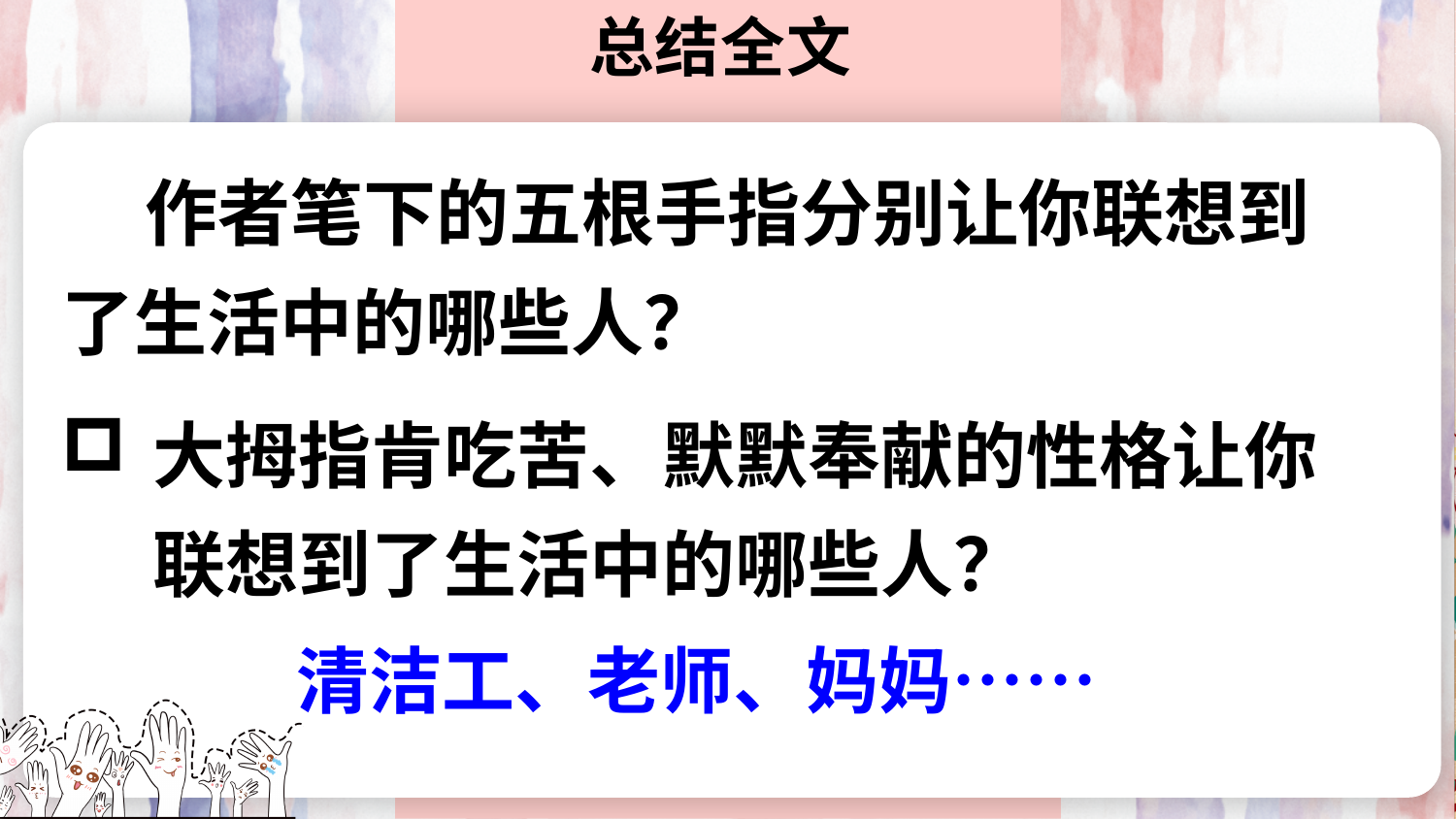

总结全文
    作者笔下的五根手指分别让你联想到了生活中的哪些人？
大拇指肯吃苦、默默奉献的性格让你联想到了生活中的哪些人？
清洁工、老师、妈妈……